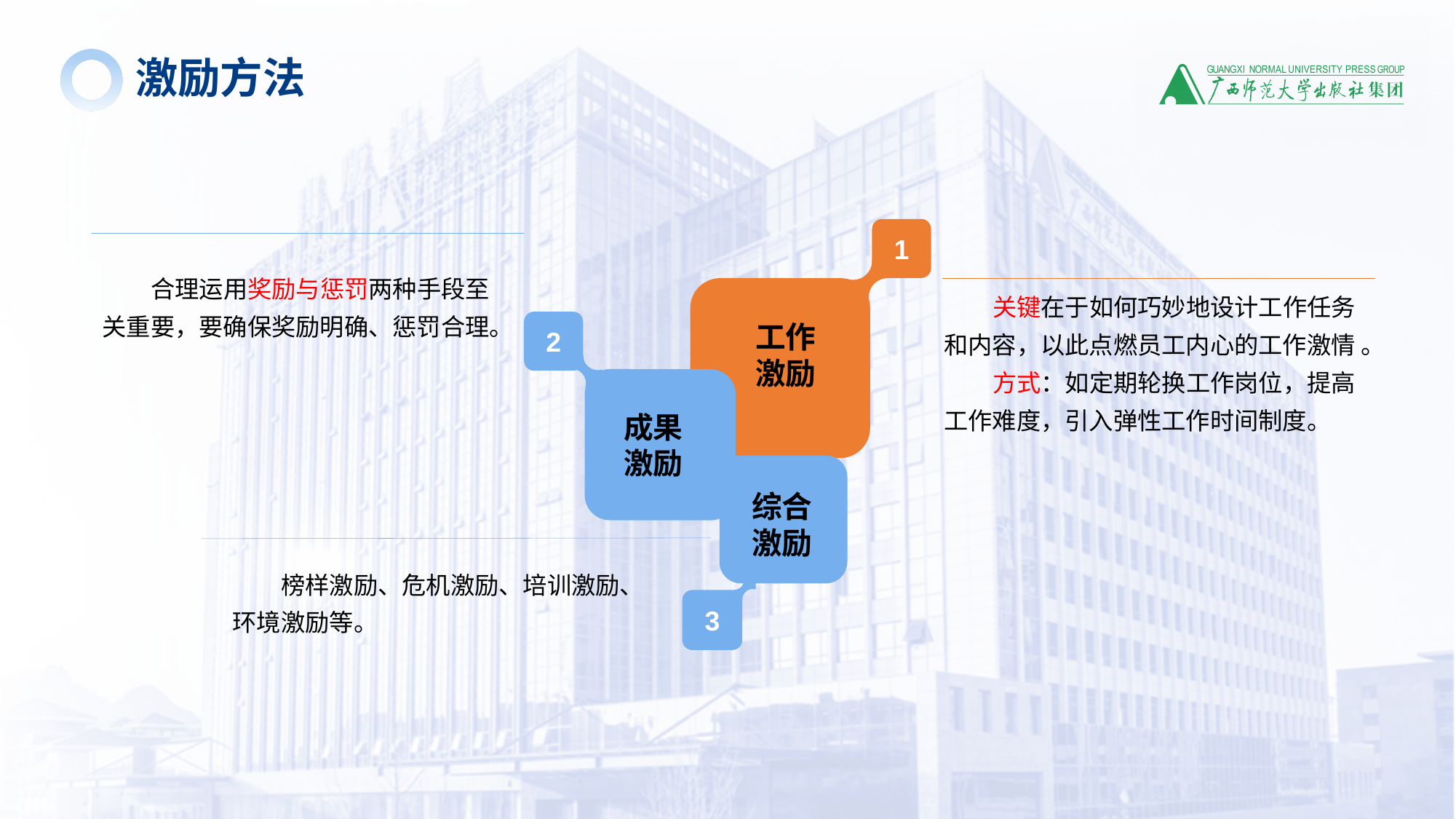

激励方法

1
合理运用奖励与惩罚两种手段至关重要，要确保奖励明确、惩罚合理。

关键在于如何巧妙地设计工作任务和内容，以此点燃员工内心的工作激情 。
方式：如定期轮换工作岗位，提高工作难度，引入弹性工作时间制度。

工作
激励
2

成果
激励

综合
激励
榜样激励、危机激励、培训激励、环境激励等。

3